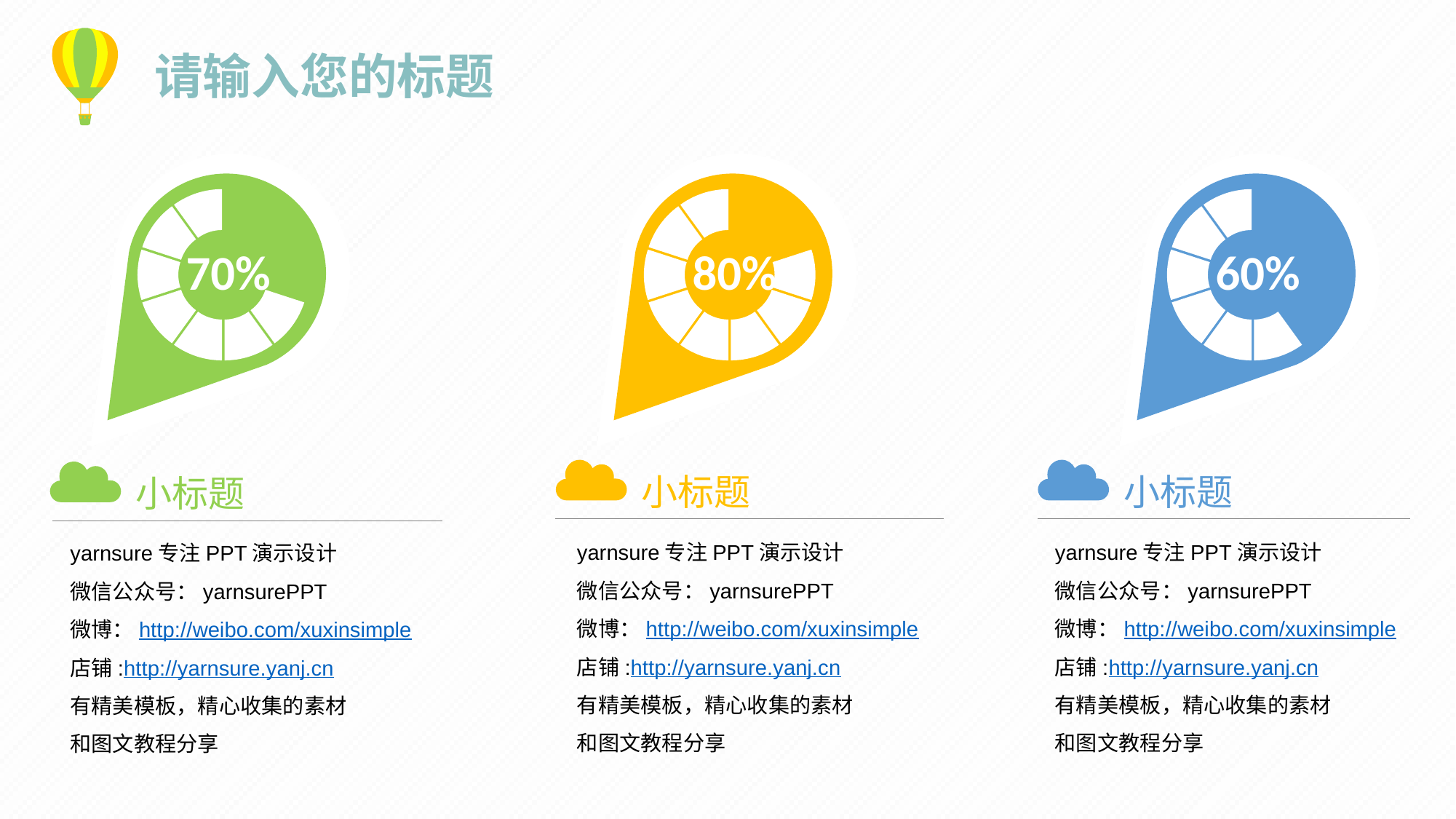

请输入您的标题

### Chart

| Category | 销售额 |
|---|---|
| 第一季度 | 1.0 |
| 第二季度 | 1.0 |
| 第三季度 | 1.0 |
| 第四季度 | 1.0 |

### Chart

| Category | 销售额 |
|---|---|
| 第一季度 | 1.0 |
| 第二季度 | 1.0 |
| 第三季度 | 1.0 |
| 第四季度 | 1.0 |

### Chart

| Category | 销售额 |
|---|---|
| 第一季度 | 1.0 |
| 第二季度 | 1.0 |
| 第三季度 | 1.0 |
| 第四季度 | 1.0 |
70%
80%
60%
小标题
小标题
小标题

yarnsure专注PPT演示设计
微信公众号：yarnsurePPT
微博：http://weibo.com/xuxinsimple
店铺:http://yarnsure.yanj.cn
有精美模板，精心收集的素材
和图文教程分享
yarnsure专注PPT演示设计
微信公众号：yarnsurePPT
微博：http://weibo.com/xuxinsimple
店铺:http://yarnsure.yanj.cn
有精美模板，精心收集的素材
和图文教程分享
yarnsure专注PPT演示设计
微信公众号：yarnsurePPT
微博：http://weibo.com/xuxinsimple
店铺:http://yarnsure.yanj.cn
有精美模板，精心收集的素材
和图文教程分享